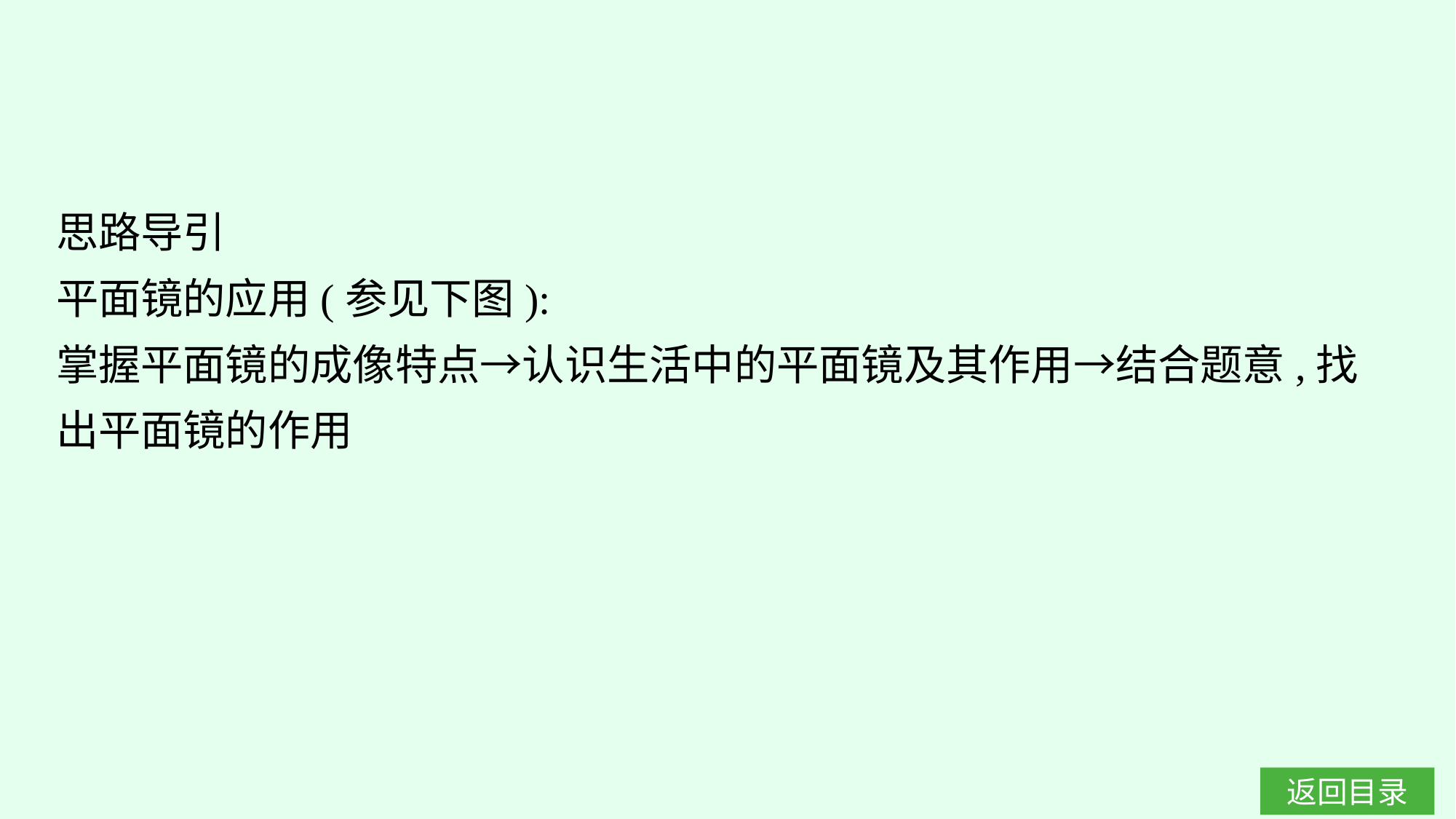

思路导引
平面镜的应用(参见下图):
掌握平面镜的成像特点→认识生活中的平面镜及其作用→结合题意,找出平面镜的作用